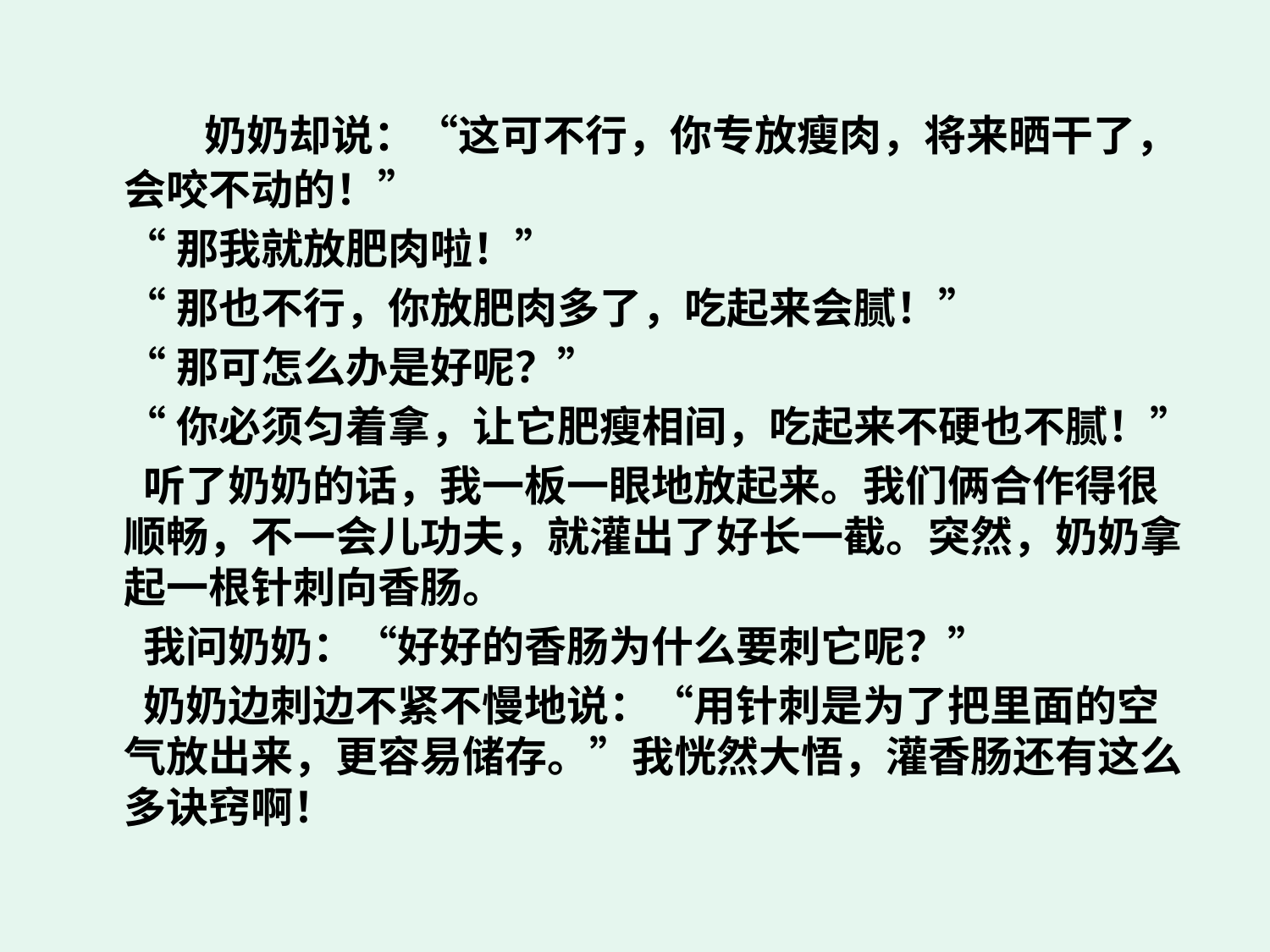

奶奶却说：“这可不行，你专放瘦肉，将来晒干了，会咬不动的！”
     “那我就放肥肉啦！”
     “那也不行，你放肥肉多了，吃起来会腻！”
     “那可怎么办是好呢？”
     “你必须匀着拿，让它肥瘦相间，吃起来不硬也不腻！”
      听了奶奶的话，我一板一眼地放起来。我们俩合作得很顺畅，不一会儿功夫，就灌出了好长一截。突然，奶奶拿起一根针刺向香肠。
      我问奶奶：“好好的香肠为什么要刺它呢？”
      奶奶边刺边不紧不慢地说：“用针刺是为了把里面的空气放出来，更容易储存。”我恍然大悟，灌香肠还有这么多诀窍啊！